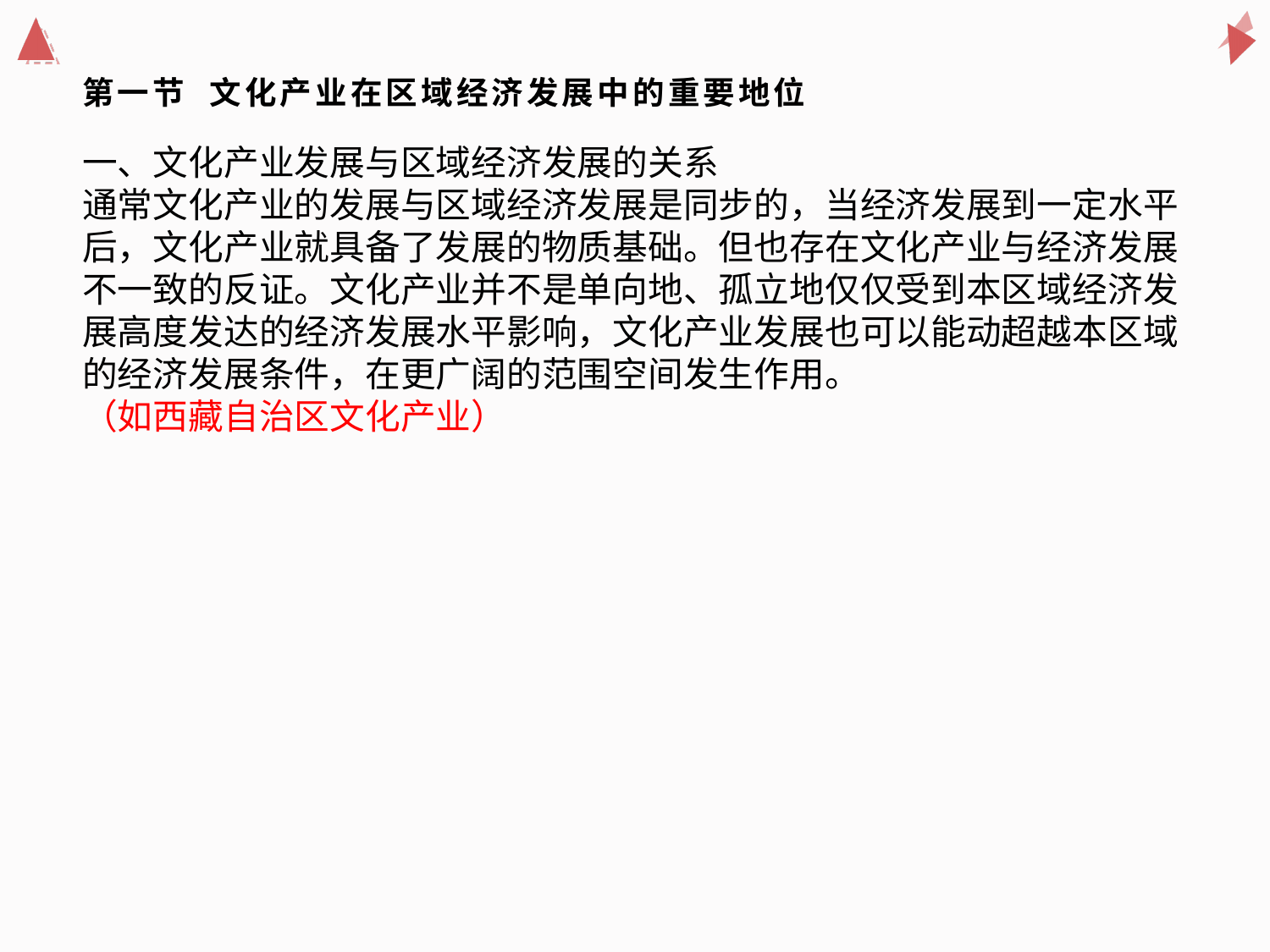

一、文化产业发展与区域经济发展的关系
通常文化产业的发展与区域经济发展是同步的，当经济发展到一定水平后，文化产业就具备了发展的物质基础。但也存在文化产业与经济发展不一致的反证。文化产业并不是单向地、孤立地仅仅受到本区域经济发展高度发达的经济发展水平影响，文化产业发展也可以能动超越本区域的经济发展条件，在更广阔的范围空间发生作用。
（如西藏自治区文化产业）
# 第一节  文化产业在区域经济发展中的重要地位